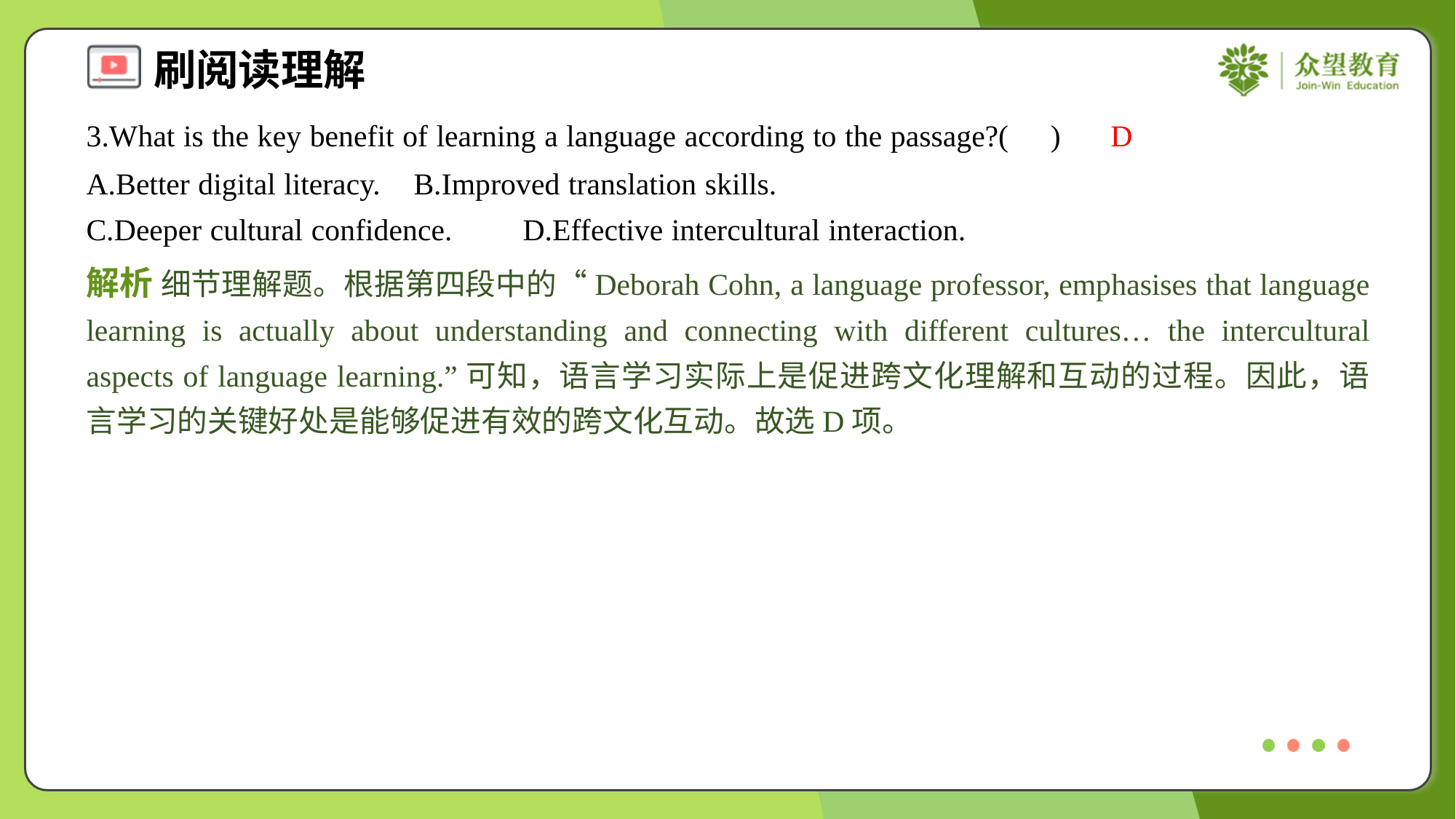

3.What is the key benefit of learning a language according to the passage?(     )
D
A.Better digital literacy.	B.Improved translation skills.
C.Deeper cultural confidence.	D.Effective intercultural interaction.
解析 细节理解题。根据第四段中的“Deborah Cohn, a language professor, emphasises that language learning is actually about understanding and connecting with different cultures… the intercultural aspects of language learning.”可知，语言学习实际上是促进跨文化理解和互动的过程。因此，语言学习的关键好处是能够促进有效的跨文化互动。故选D项。